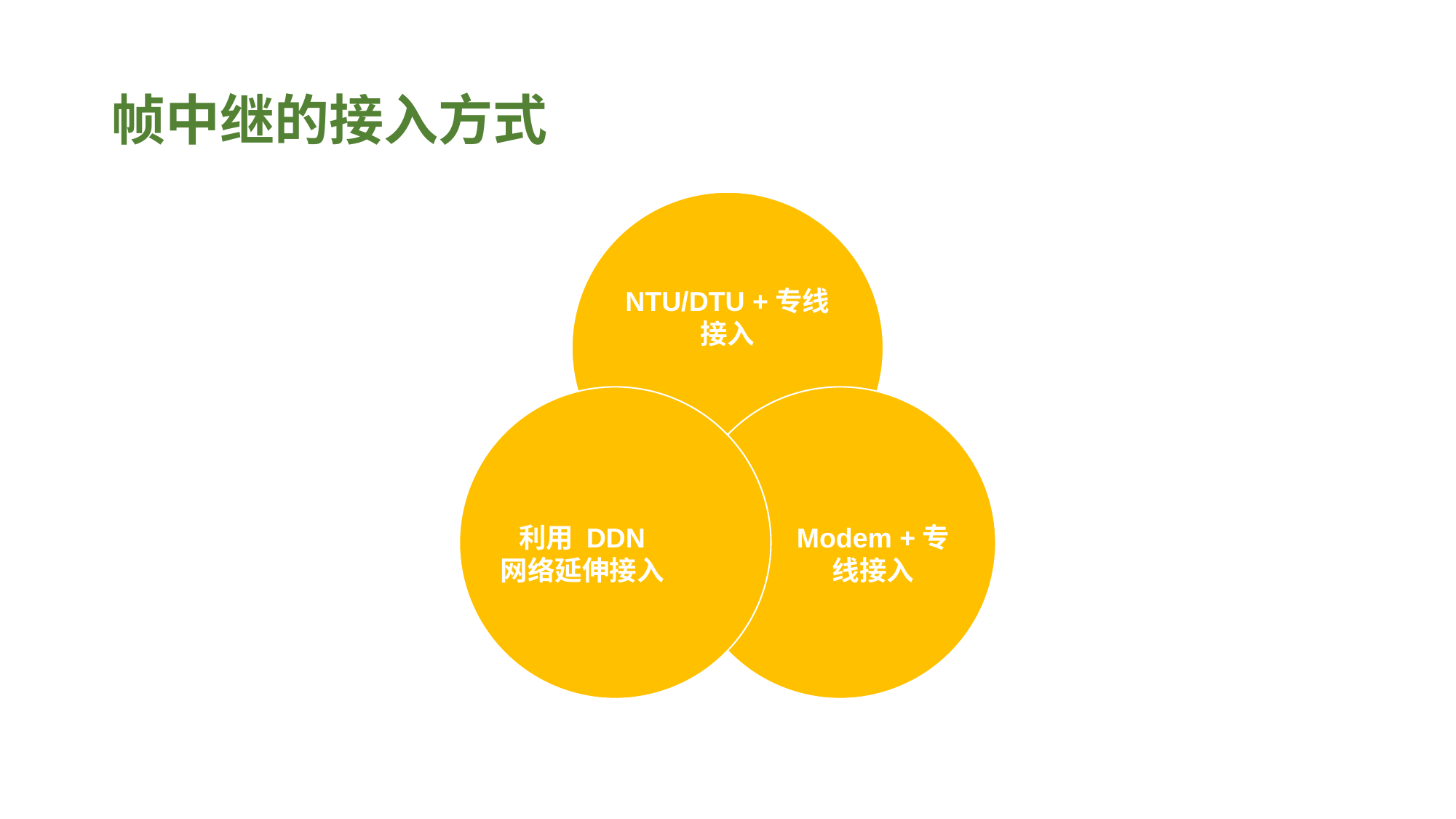

# 帧中继的接入方式
NTU/DTU +专线接入
Modem +专线接入
利用 DDN 网络延伸接入